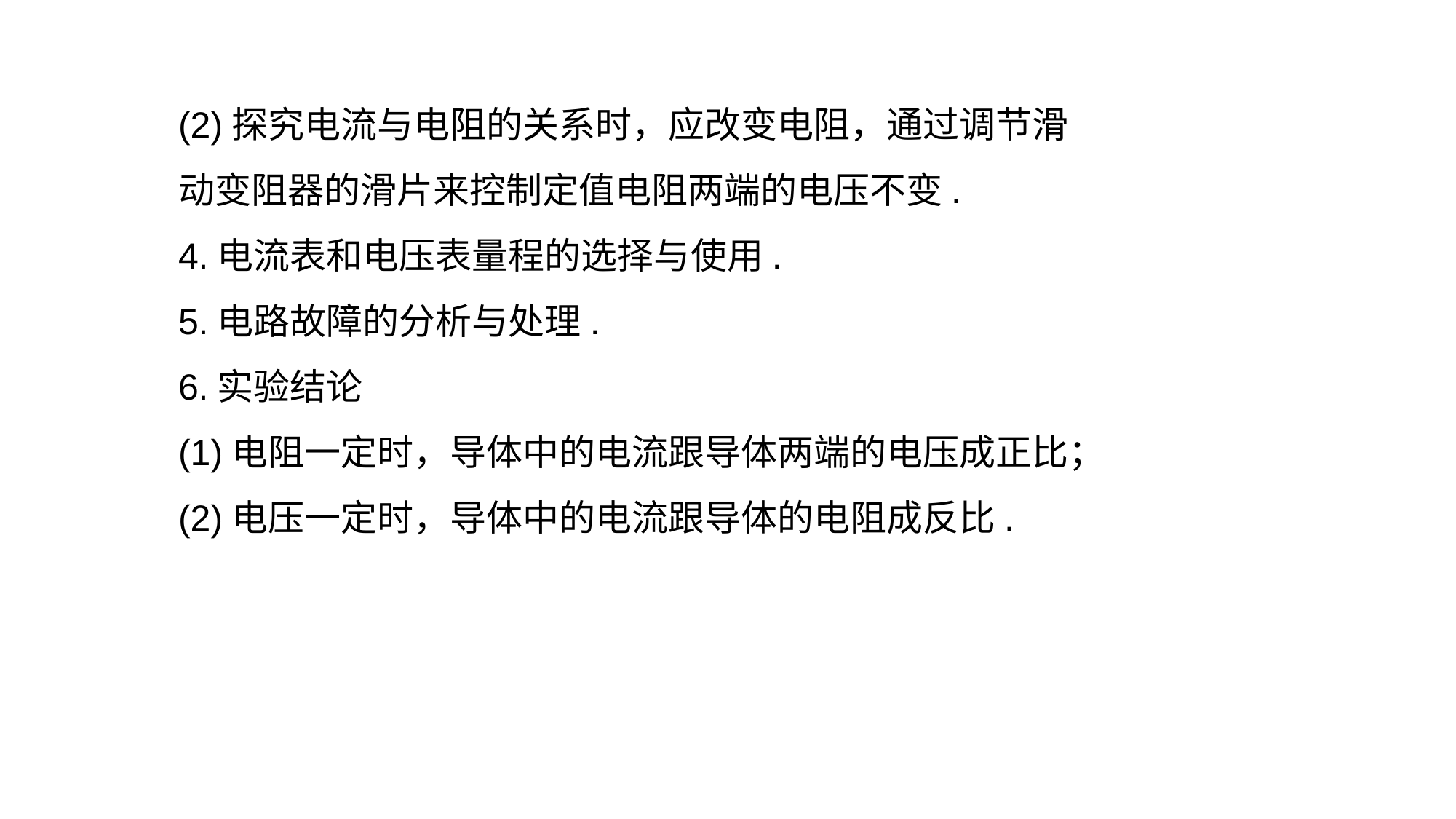

(2)探究电流与电阻的关系时，应改变电阻，通过调节滑动变阻器的滑片来控制定值电阻两端的电压不变.
4.电流表和电压表量程的选择与使用.
5.电路故障的分析与处理.
6.实验结论
(1)电阻一定时，导体中的电流跟导体两端的电压成正比；
(2)电压一定时，导体中的电流跟导体的电阻成反比.